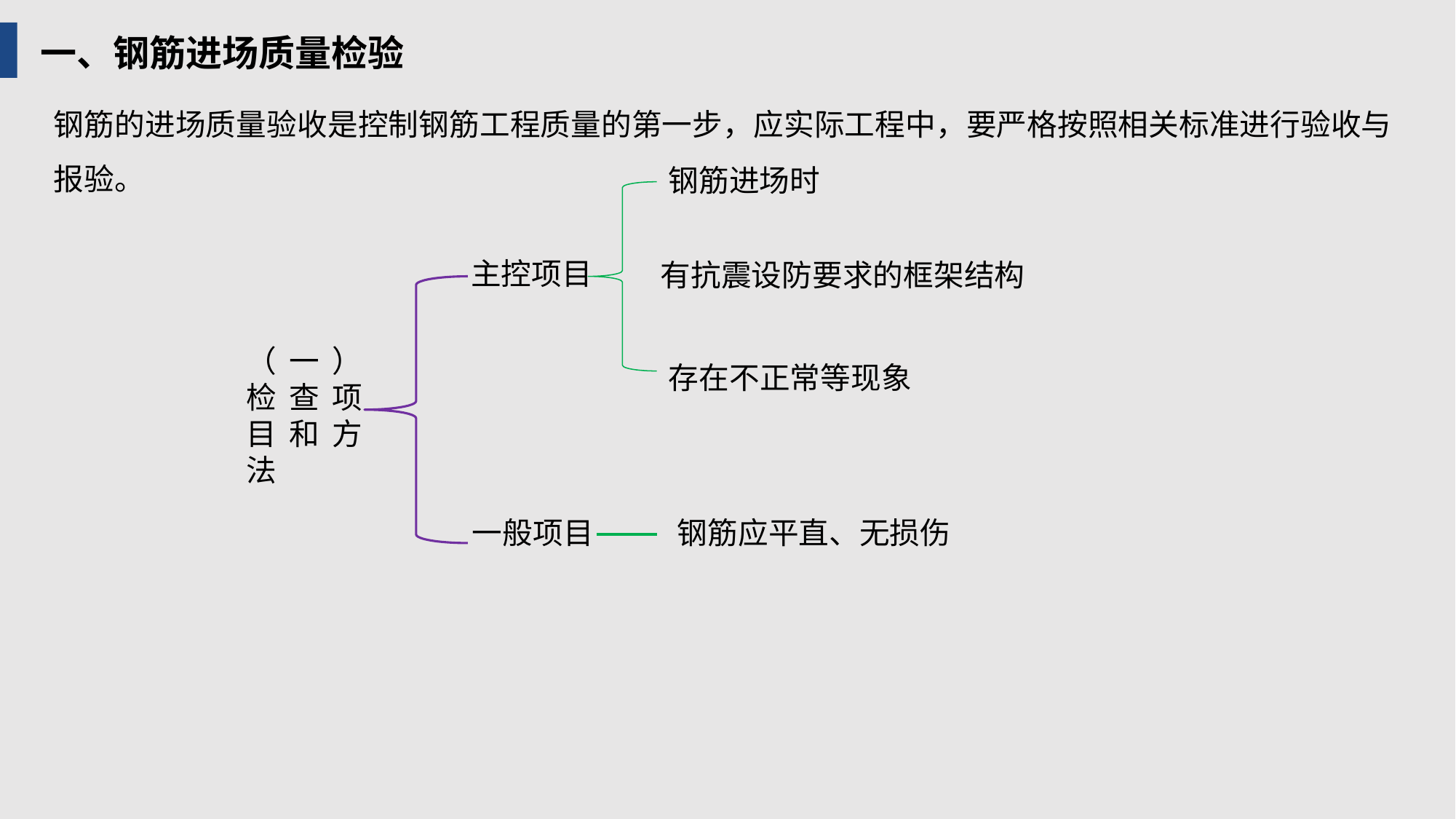

一、钢筋进场质量检验
钢筋的进场质量验收是控制钢筋工程质量的第一步，应实际工程中，要严格按照相关标准进行验收与报验。
钢筋进场时

主控项目
有抗震设防要求的框架结构

（一）检查项目和方法
存在不正常等现象
一般项目
钢筋应平直、无损伤